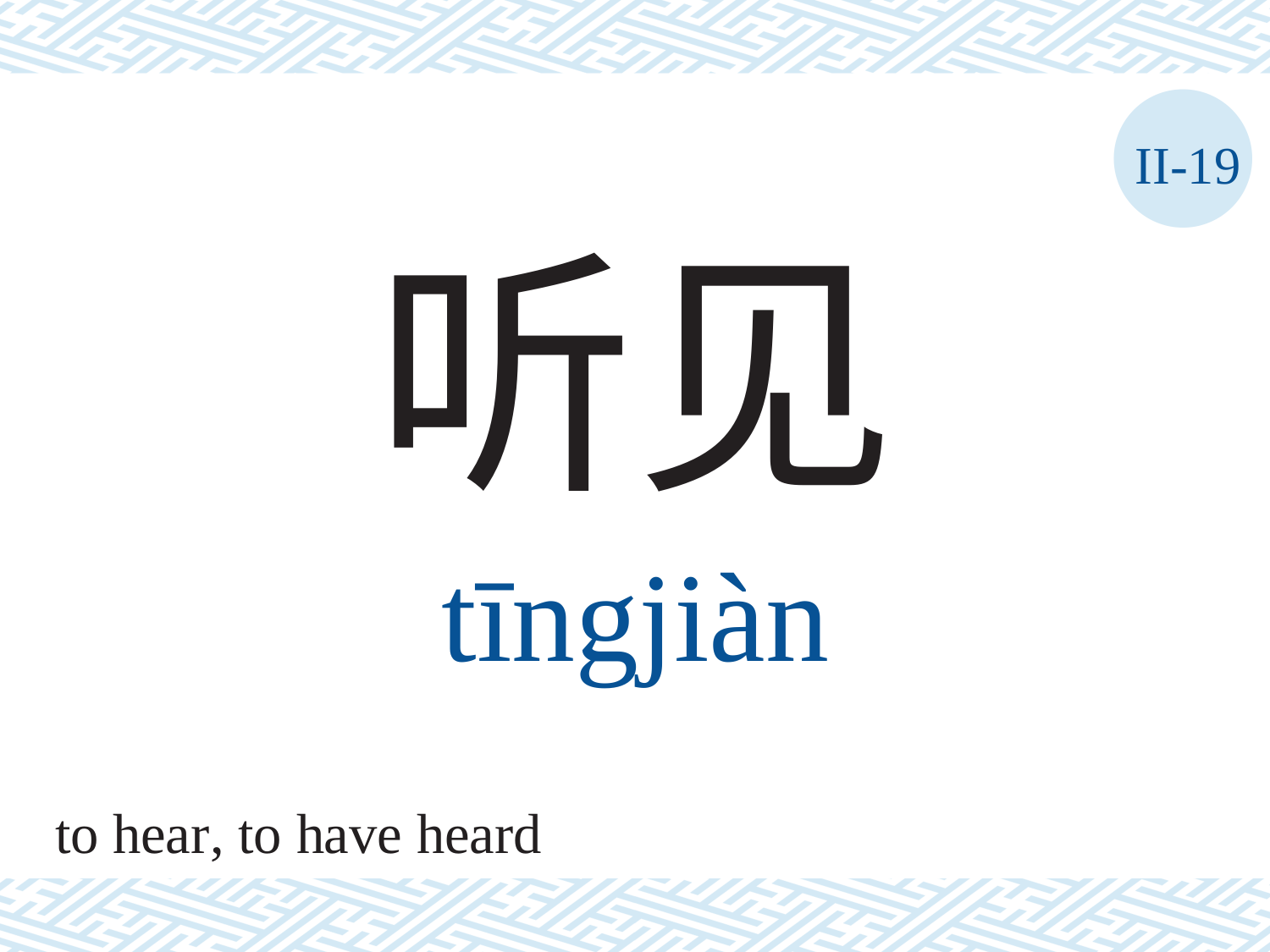

II-19
听见
tīngjiàn
to hear, to have heard